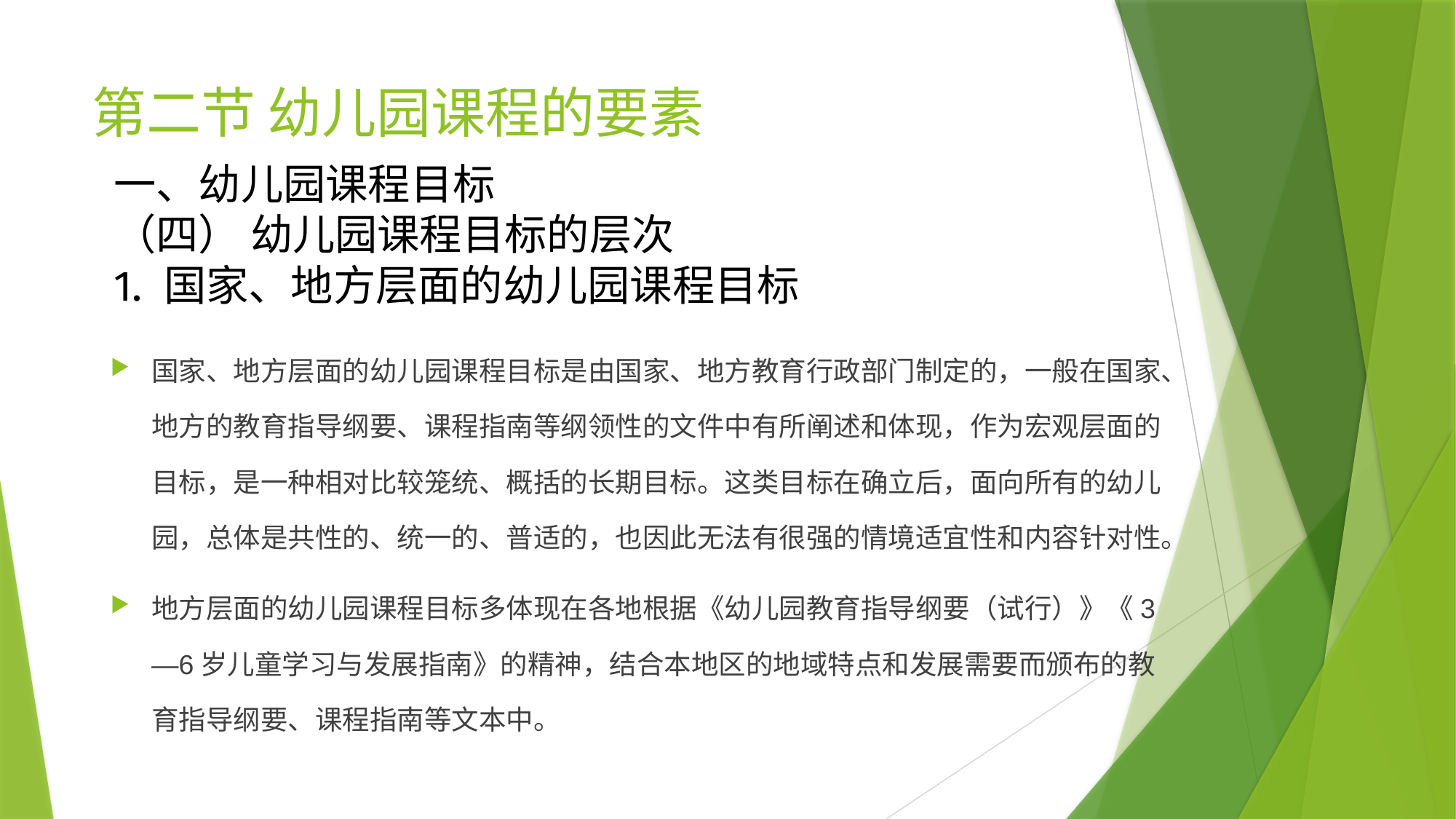

# 第二节 幼儿园课程的要素
一、幼儿园课程目标
（四） 幼儿园课程目标的层次
1. 国家、地方层面的幼儿园课程目标

国家、地方层面的幼儿园课程目标是由国家、地方教育行政部门制定的，一般在国家、地方的教育指导纲要、课程指南等纲领性的文件中有所阐述和体现，作为宏观层面的目标，是一种相对比较笼统、概括的长期目标。这类目标在确立后，面向所有的幼儿园，总体是共性的、统一的、普适的，也因此无法有很强的情境适宜性和内容针对性。
地方层面的幼儿园课程目标多体现在各地根据《幼儿园教育指导纲要（试行）》《3—6岁儿童学习与发展指南》的精神，结合本地区的地域特点和发展需要而颁布的教育指导纲要、课程指南等文本中。